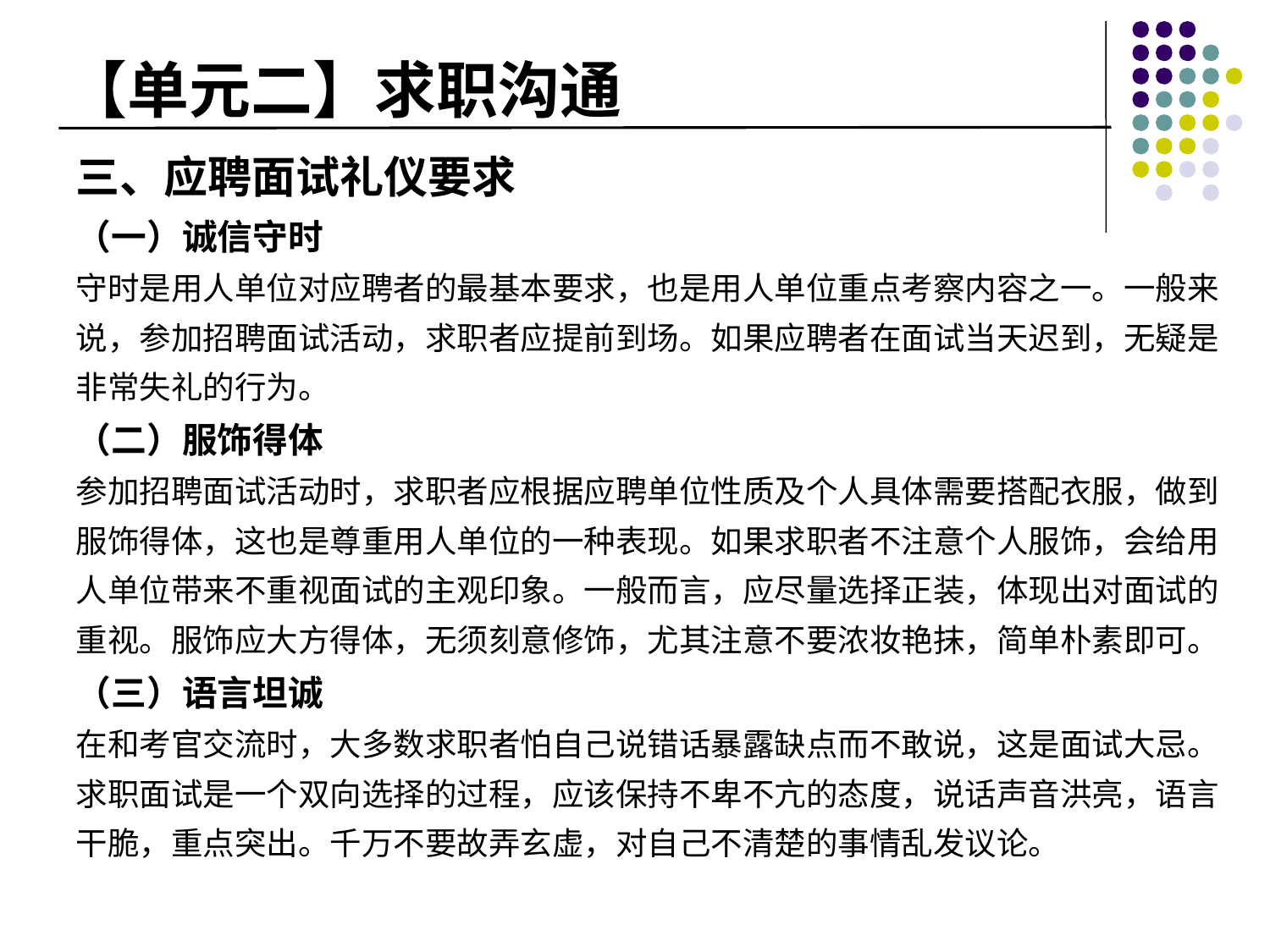

# 【单元二】求职沟通
三、应聘面试礼仪要求
（一）诚信守时
守时是用人单位对应聘者的最基本要求，也是用人单位重点考察内容之一。一般来说，参加招聘面试活动，求职者应提前到场。如果应聘者在面试当天迟到，无疑是非常失礼的行为。
（二）服饰得体
参加招聘面试活动时，求职者应根据应聘单位性质及个人具体需要搭配衣服，做到服饰得体，这也是尊重用人单位的一种表现。如果求职者不注意个人服饰，会给用人单位带来不重视面试的主观印象。一般而言，应尽量选择正装，体现出对面试的重视。服饰应大方得体，无须刻意修饰，尤其注意不要浓妆艳抹，简单朴素即可。
（三）语言坦诚
在和考官交流时，大多数求职者怕自己说错话暴露缺点而不敢说，这是面试大忌。求职面试是一个双向选择的过程，应该保持不卑不亢的态度，说话声音洪亮，语言干脆，重点突出。千万不要故弄玄虚，对自己不清楚的事情乱发议论。